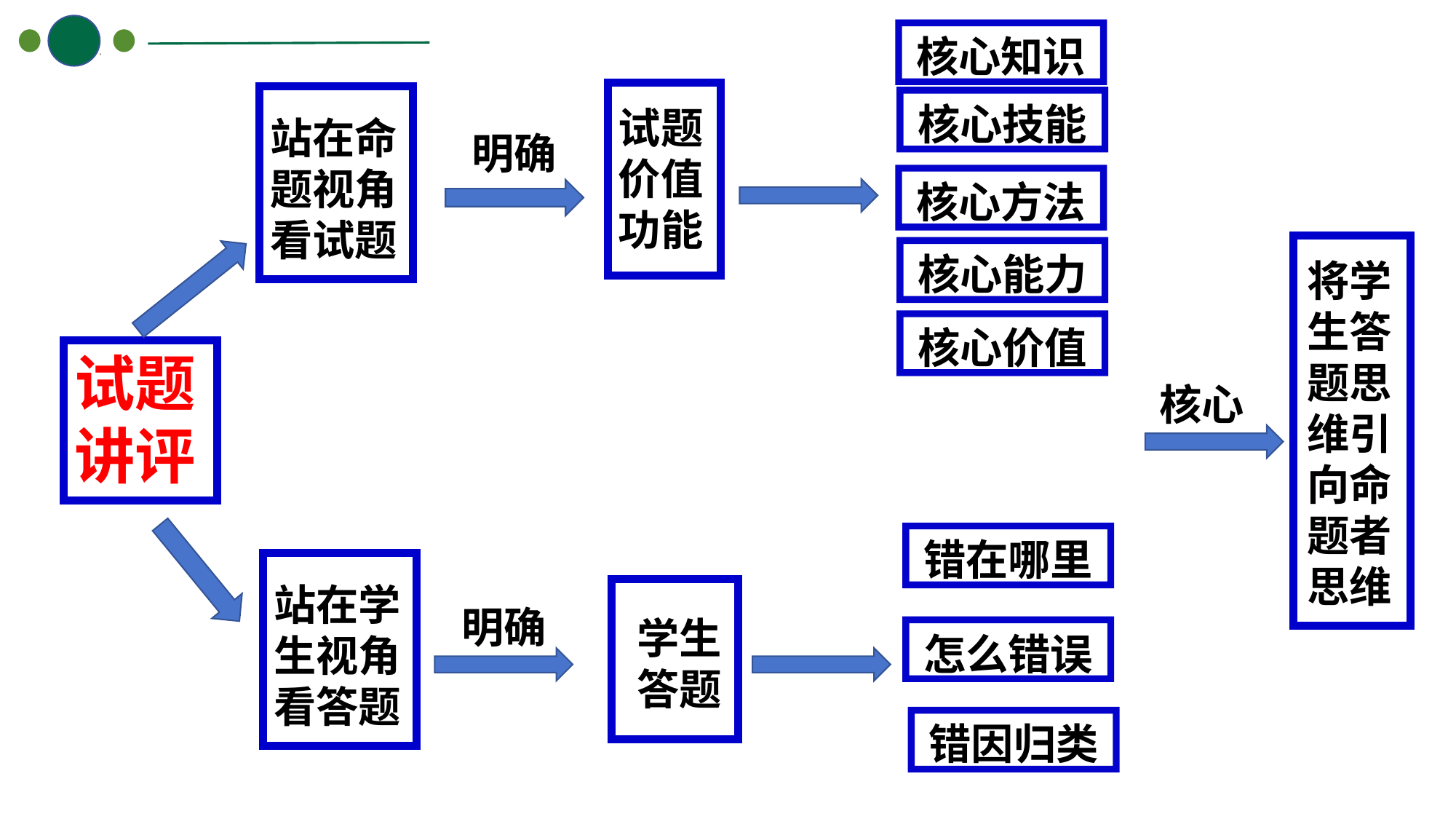

核心知识

核心技能

核心方法

核心能力

核心价值

试题价值功能

站在命题视角看试题
明确

将学生答题思维引向命题者思维

试题
讲评

核心

错在哪里

怎么错误

错因归类

站在学生视角看答题

学生答题
明确